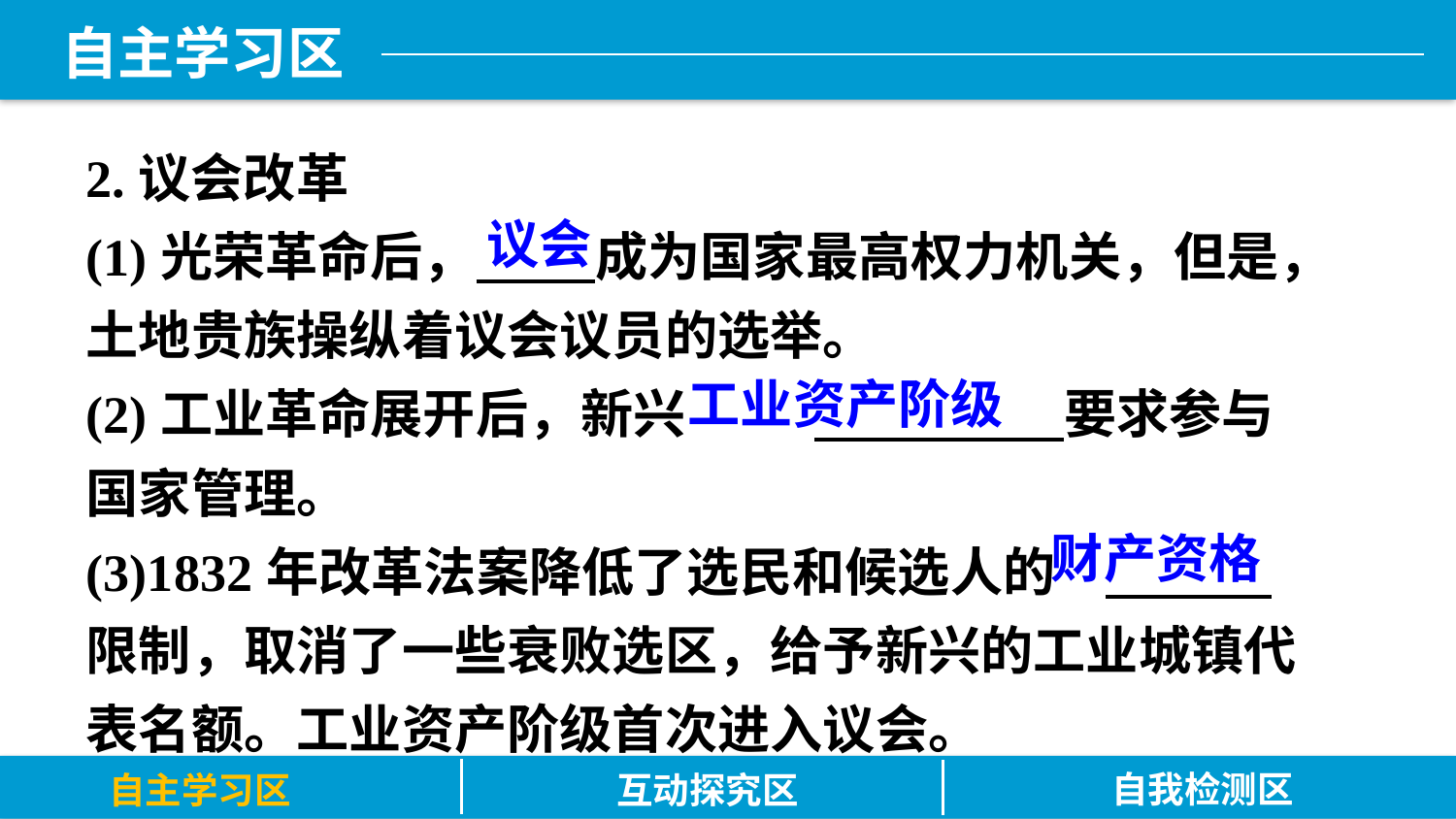

2.议会改革
(1)光荣革命后，          成为国家最高权力机关，但是，土地贵族操纵着议会议员的选举。
(2)工业革命展开后，新兴	                     要求参与国家管理。
(3)1832年改革法案降低了选民和候选人的	               限制，取消了一些衰败选区，给予新兴的工业城镇代表名额。工业资产阶级首次进入议会。
议会
工业资产阶级
财产资格
自我检测区
自主学习区
互动探究区